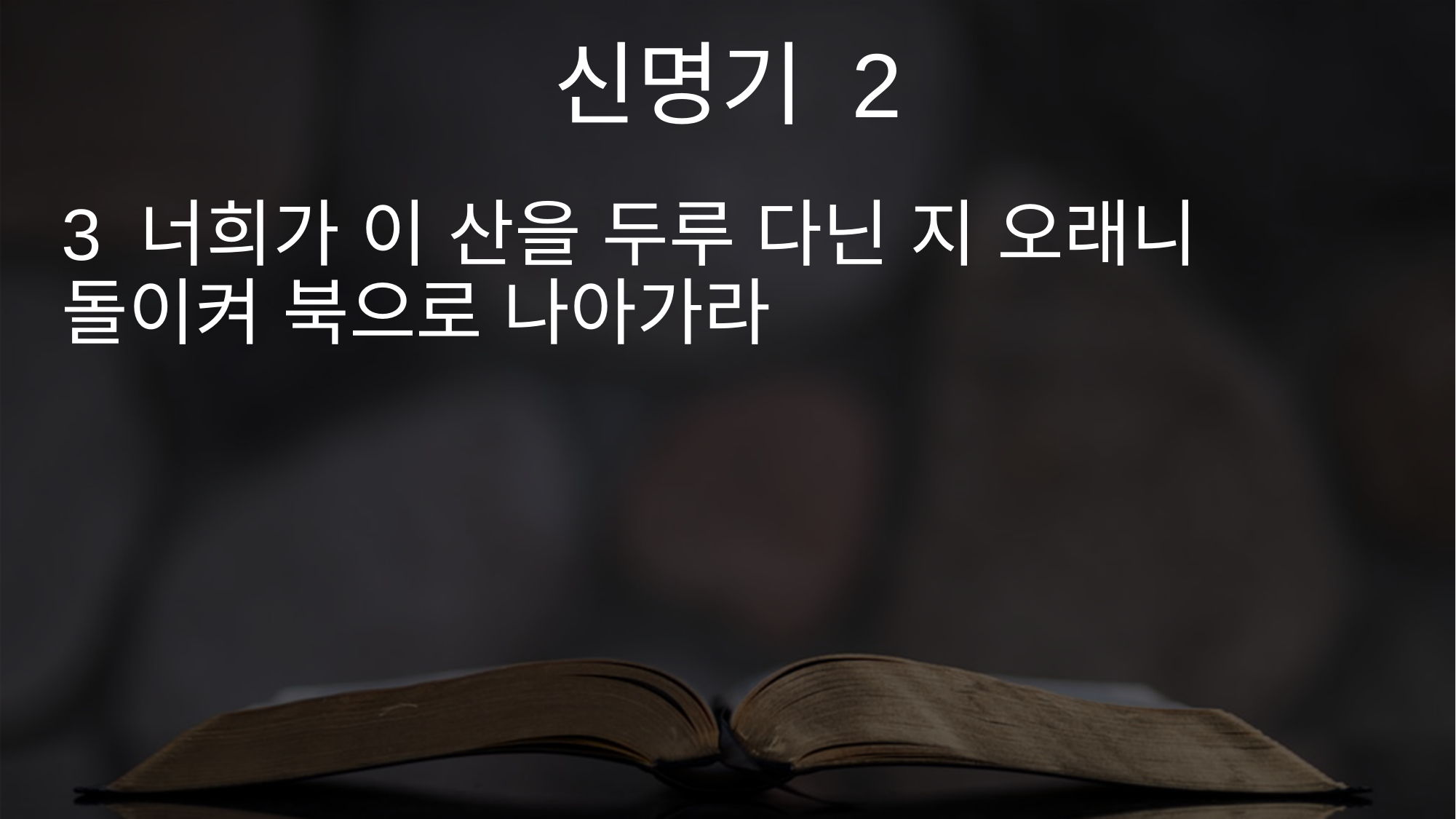

신명기 2
3 너희가 이 산을 두루 다닌 지 오래니 돌이켜 북으로 나아가라